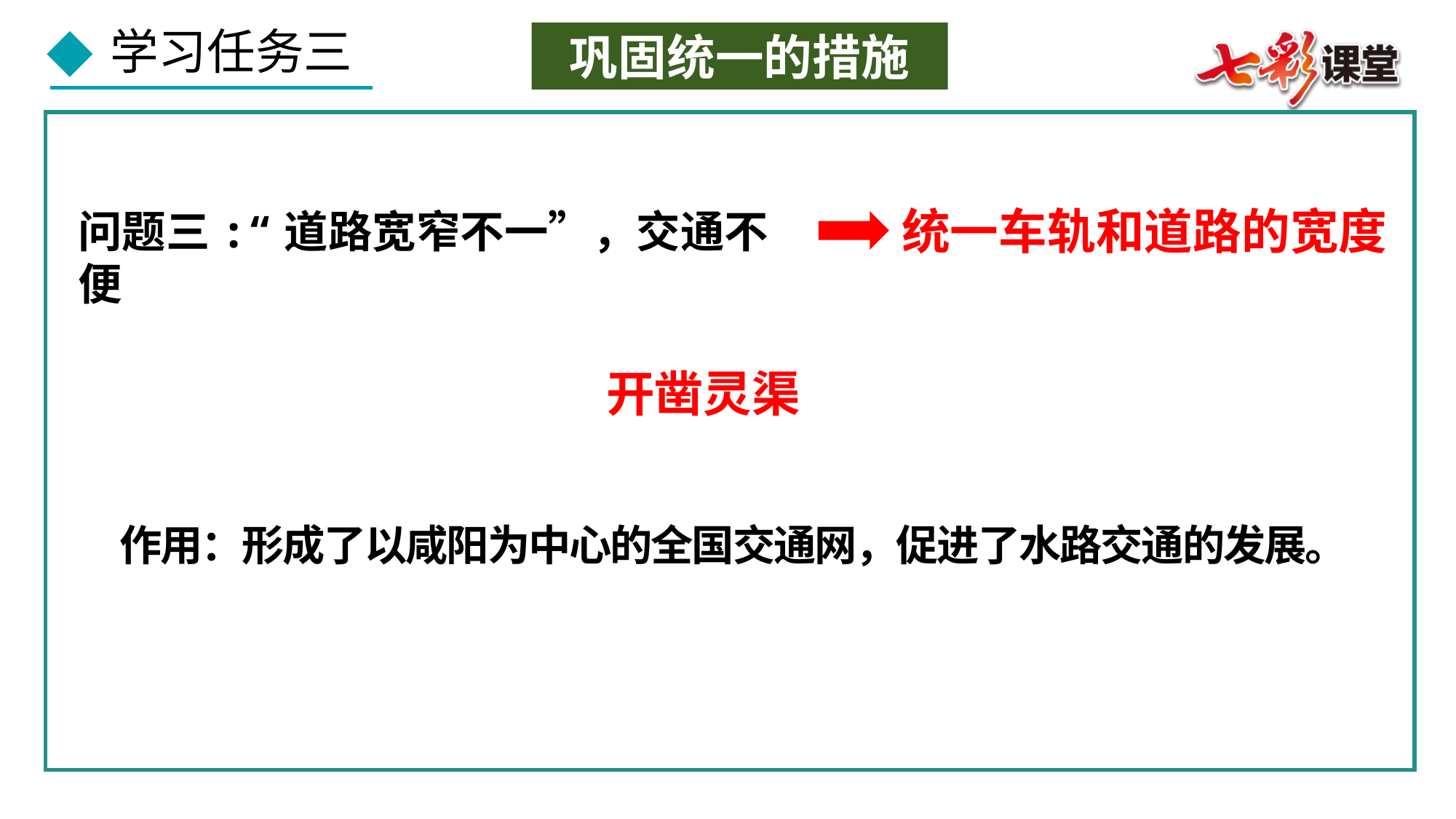

巩固统一的措施
统一车轨和道路的宽度
问题三:“道路宽窄不一”，交通不便

开凿灵渠
作用：形成了以咸阳为中心的全国交通网，促进了水路交通的发展。